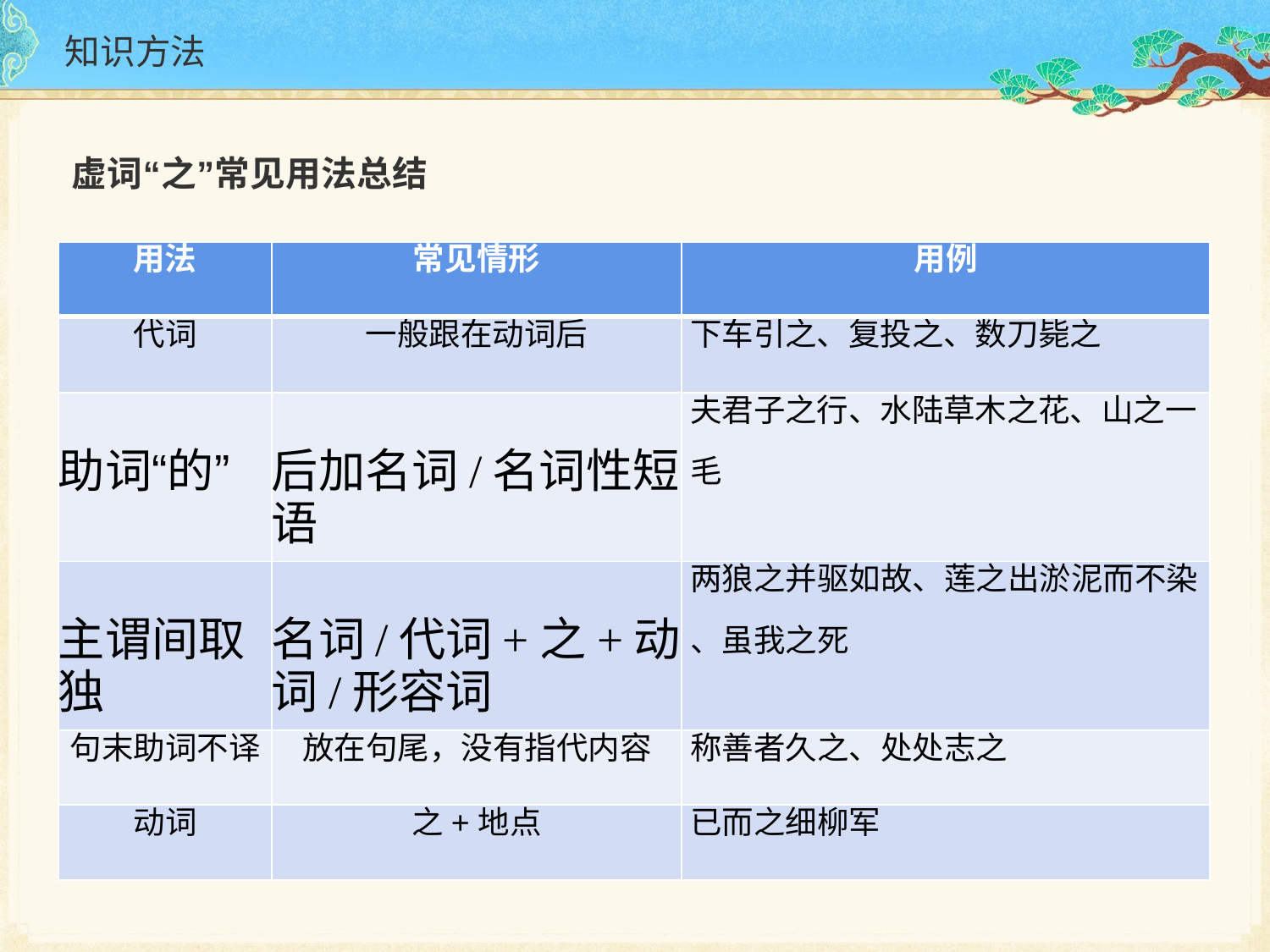

# 知识方法
虚词“之”常见用法总结
| 用法 | 常见情形 | 用例 |
| --- | --- | --- |
| 代词 | 一般跟在动词后 | 下车引之、复投之、数刀毙之 |
| 助词“的” | 后加名词/名词性短语 | 夫君子之行、水陆草木之花、山之一 毛 |
| 主谓间取独 | 名词/代词+之+动词/形容词 | 两狼之并驱如故、莲之出淤泥而不染 、虽我之死 |
| 句末助词不译 | 放在句尾，没有指代内容 | 称善者久之、处处志之 |
| 动词 | 之+地点 | 已而之细柳军 |